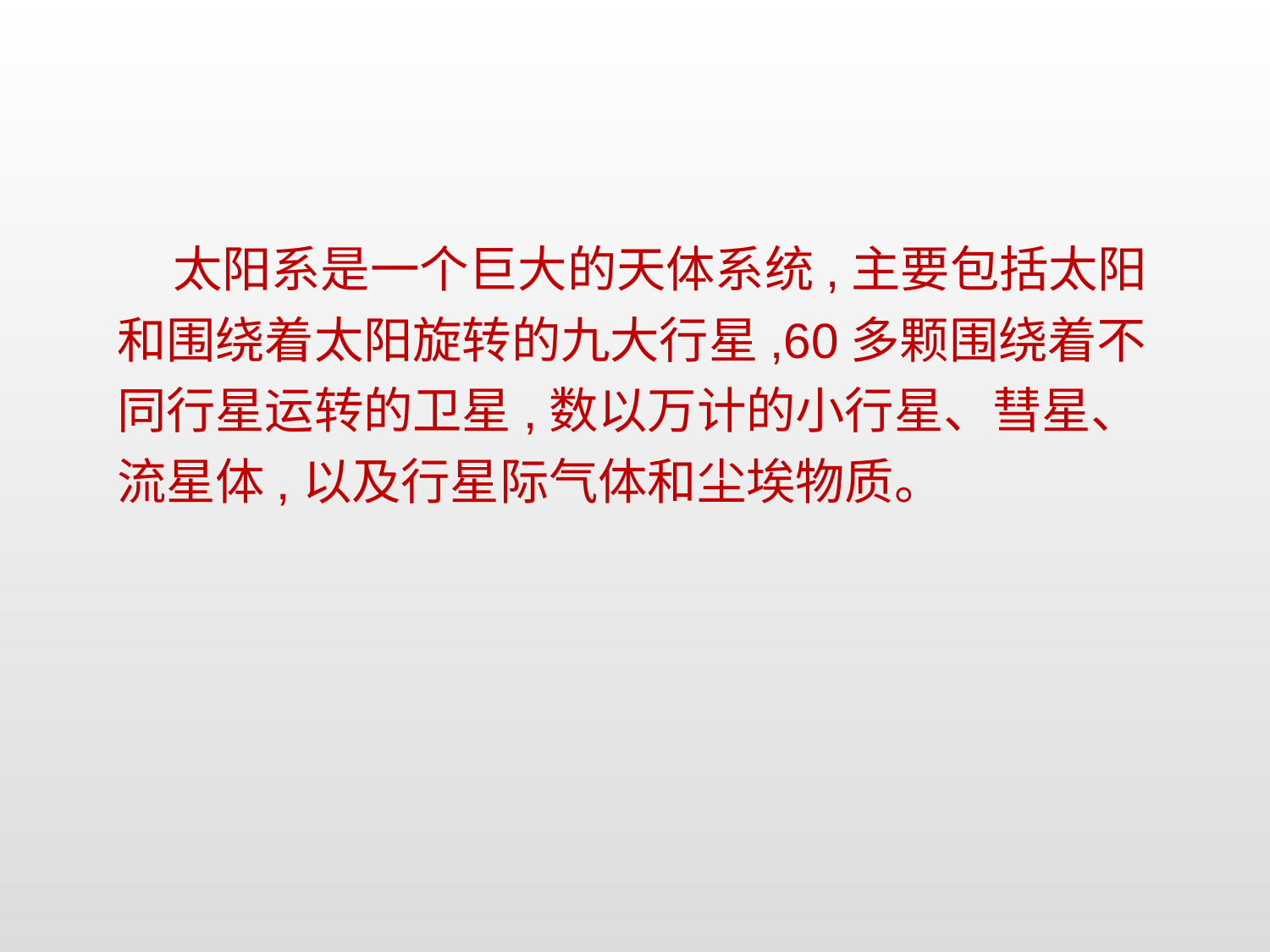

太阳系是一个巨大的天体系统,主要包括太阳和围绕着太阳旋转的九大行星,60多颗围绕着不同行星运转的卫星,数以万计的小行星、彗星、流星体,以及行星际气体和尘埃物质。